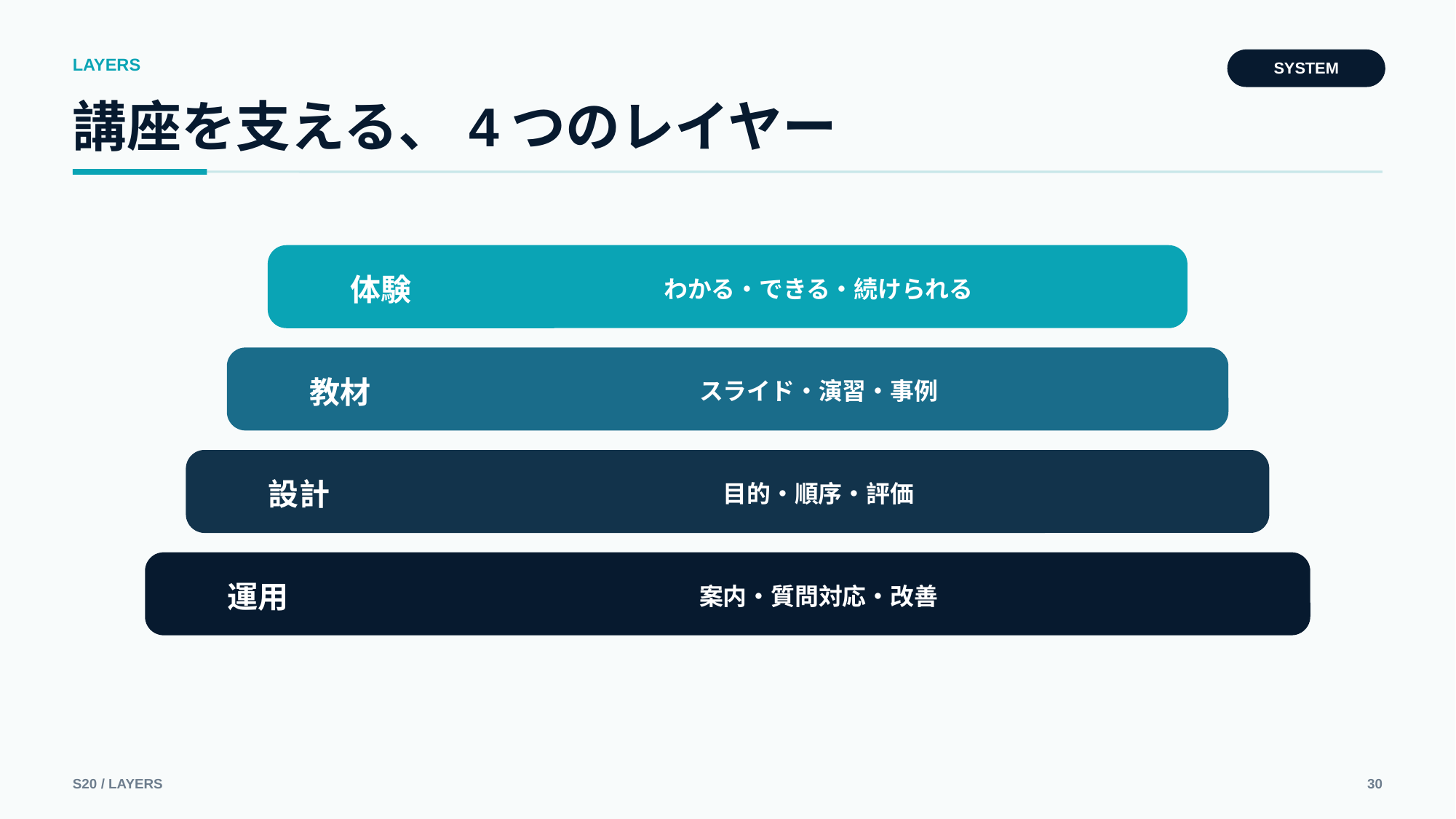

LAYERS
SYSTEM
講座を支える、4つのレイヤー

体験
わかる・できる・続けられる

教材
スライド・演習・事例

設計
目的・順序・評価

運用
案内・質問対応・改善
S20 / LAYERS
30